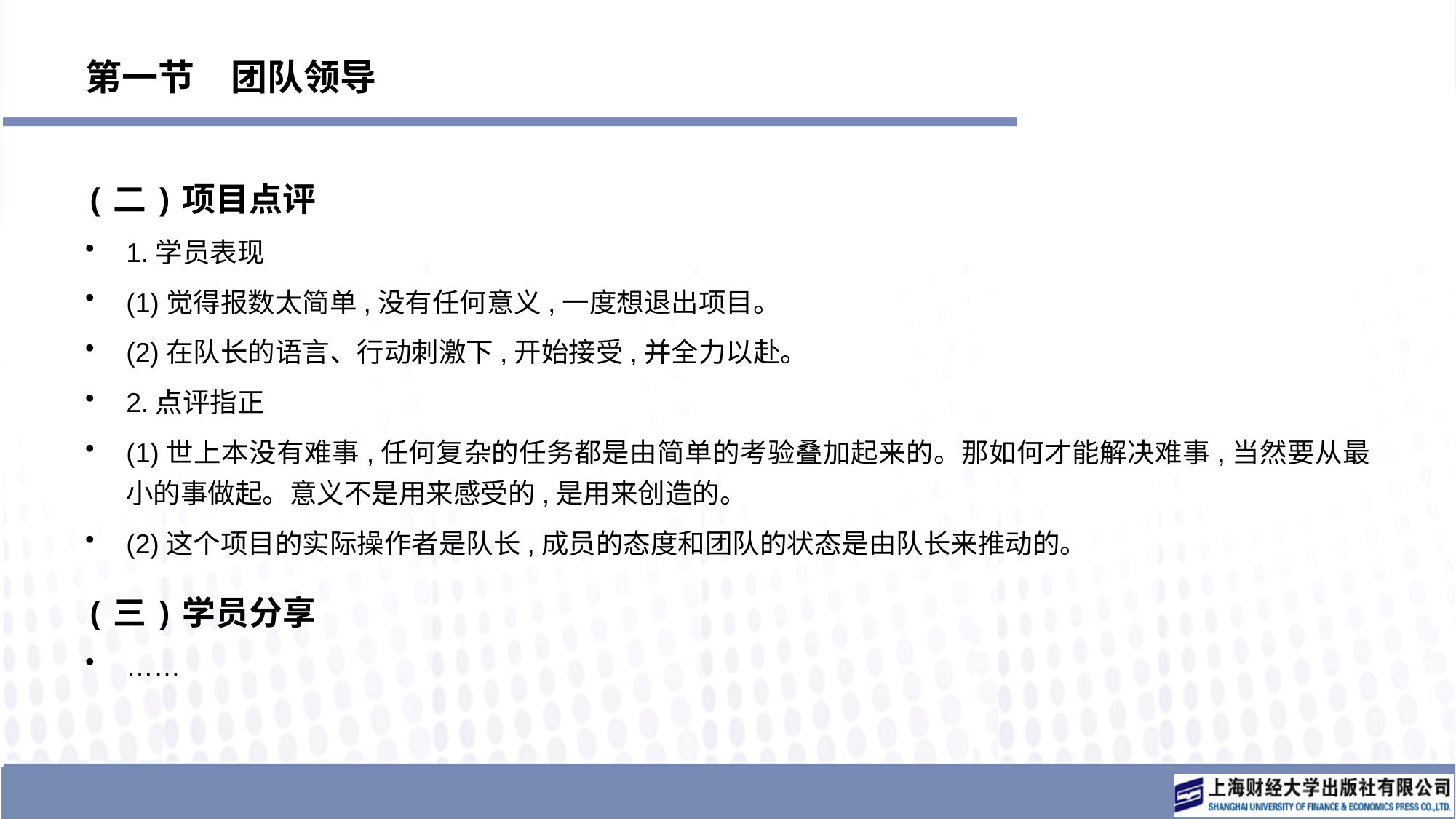

# 第一节　团队领导
(二)项目点评
1.学员表现
(1)觉得报数太简单,没有任何意义,一度想退出项目。
(2)在队长的语言、行动刺激下,开始接受,并全力以赴。
2.点评指正
(1)世上本没有难事,任何复杂的任务都是由简单的考验叠加起来的。那如何才能解决难事,当然要从最小的事做起。意义不是用来感受的,是用来创造的。
(2)这个项目的实际操作者是队长,成员的态度和团队的状态是由队长来推动的。
(三)学员分享
……